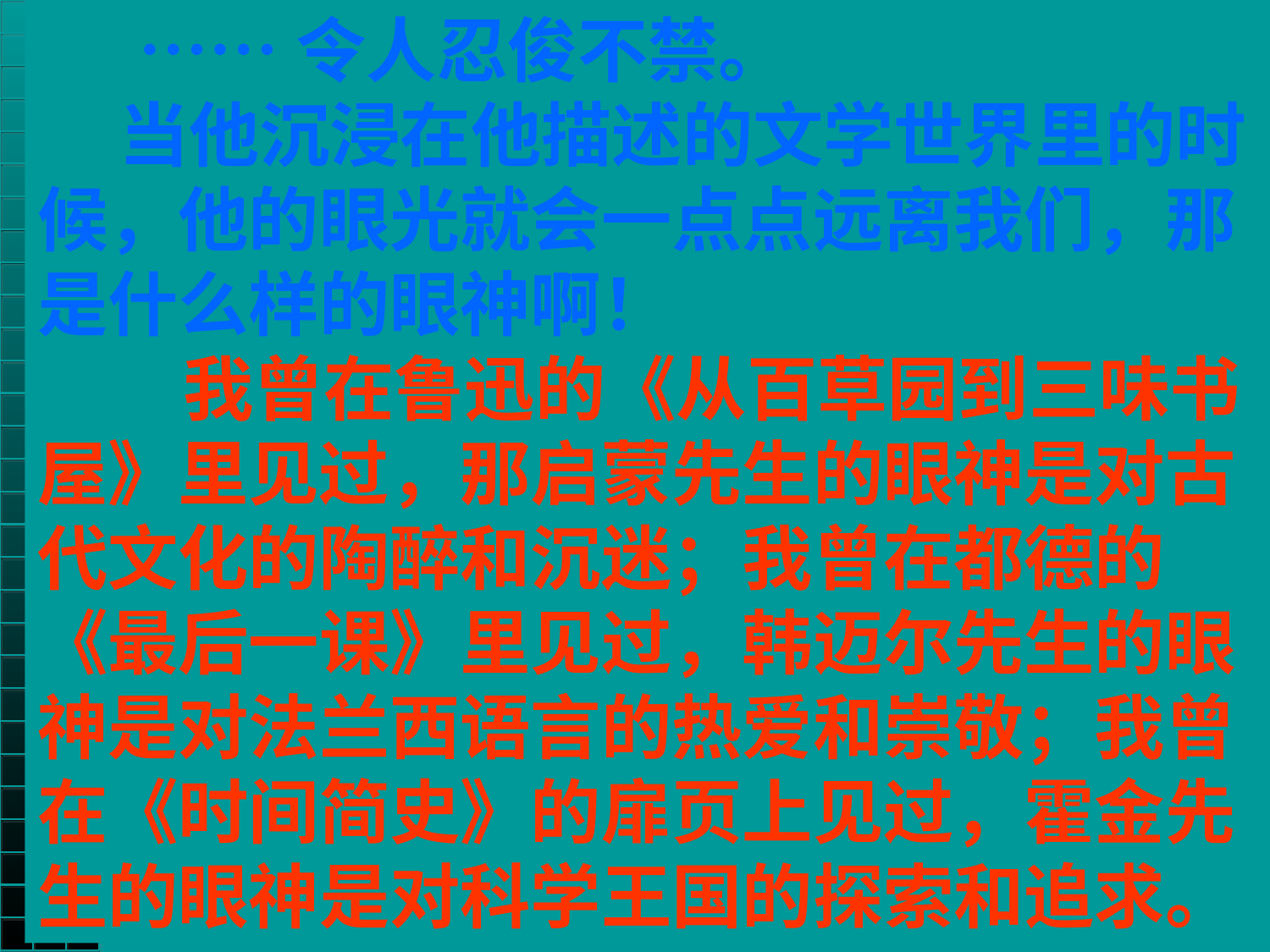

……令人忍俊不禁。
    当他沉浸在他描述的文学世界里的时候，他的眼光就会一点点远离我们，那是什么样的眼神啊！
        我曾在鲁迅的《从百草园到三味书屋》里见过，那启蒙先生的眼神是对古代文化的陶醉和沉迷；我曾在都德的《最后一课》里见过，韩迈尔先生的眼神是对法兰西语言的热爱和崇敬；我曾在《时间简史》的扉页上见过，霍金先生的眼神是对科学王国的探索和追求。